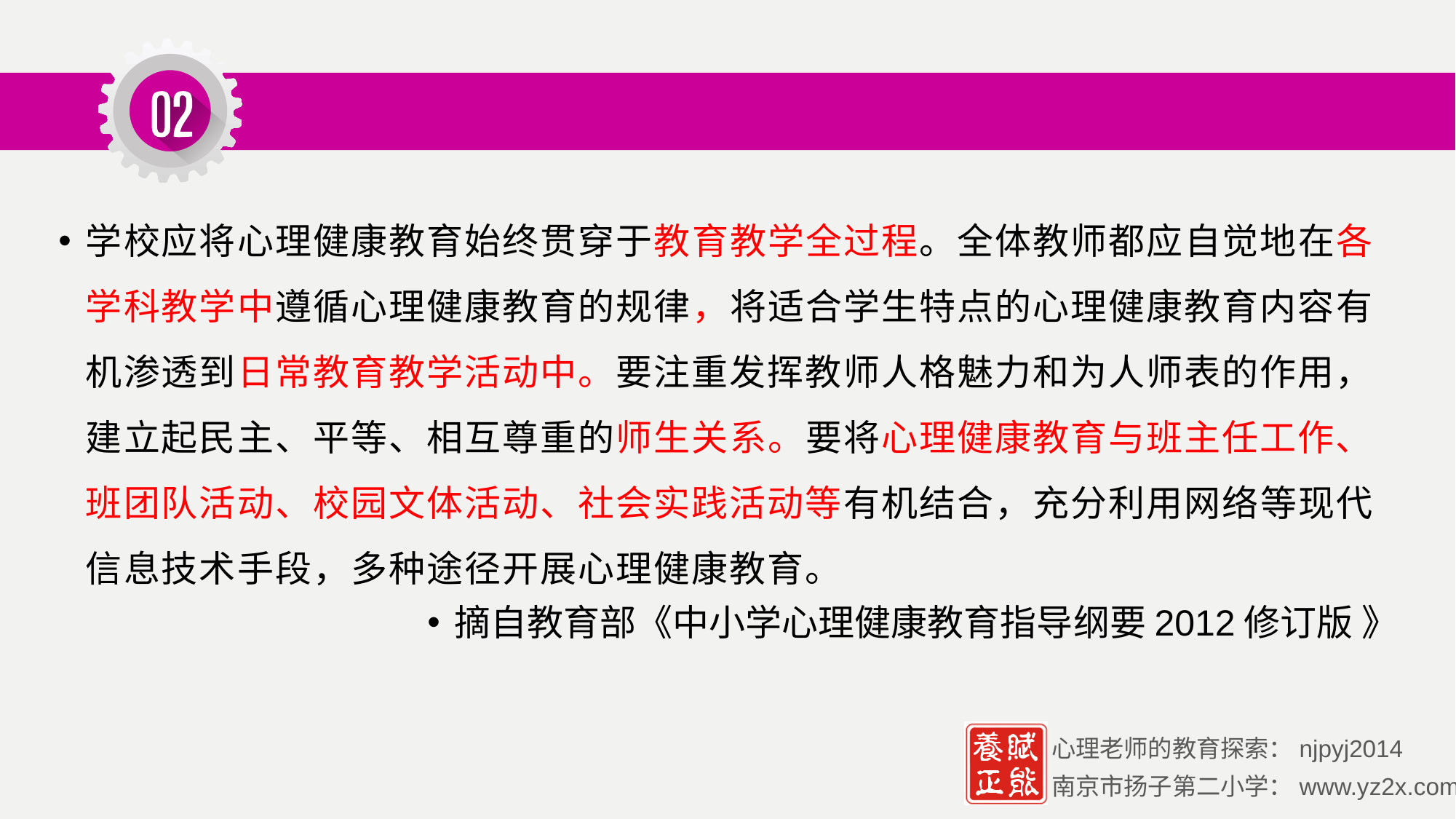

学校应将心理健康教育始终贯穿于教育教学全过程。全体教师都应自觉地在各学科教学中遵循心理健康教育的规律，将适合学生特点的心理健康教育内容有机渗透到日常教育教学活动中。要注重发挥教师人格魅力和为人师表的作用，建立起民主、平等、相互尊重的师生关系。要将心理健康教育与班主任工作、班团队活动、校园文体活动、社会实践活动等有机结合，充分利用网络等现代信息技术手段，多种途径开展心理健康教育。
摘自教育部《中小学心理健康教育指导纲要2012修订版 》